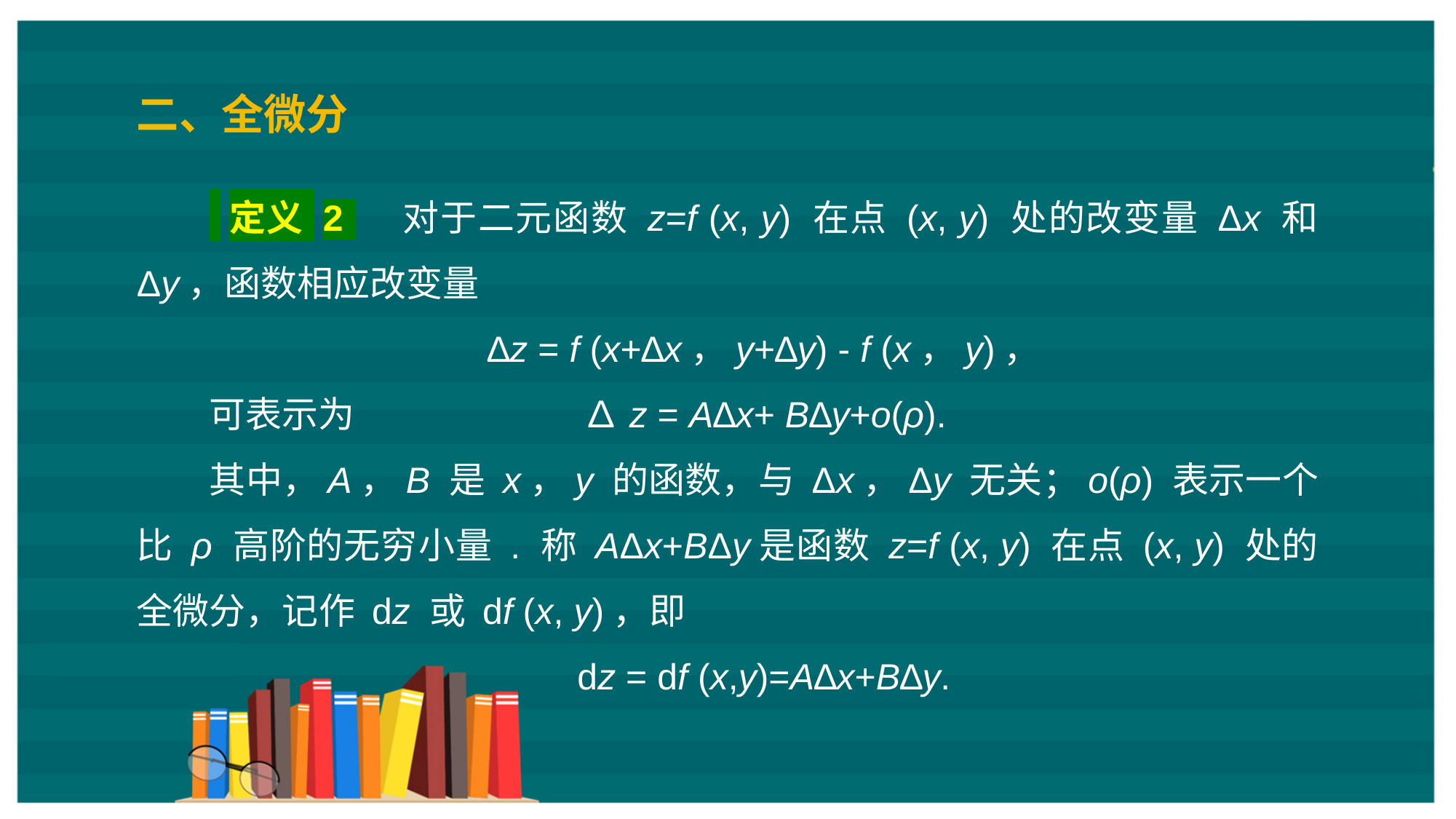

二、全微分
 定义 2 　对于二元函数 z=f (x, y) 在点 (x, y) 处的改变量 Δx 和 Δy，函数相应改变量
∆z = f (x+∆x，y+∆y) - f (x，y)，
可表示为                            ∆z = A∆x+ B∆y+ο(ρ).
其中，A，B 是 x，y 的函数，与 Δx，Δy 无关；ο(ρ) 表示一个比 ρ 高阶的无穷小量 . 称 AΔx+BΔy是函数 z=f (x, y) 在点 (x, y) 处的全微分，记作 dz 或 df (x, y)，即
dz = df (x,y)=A∆x+B∆y.